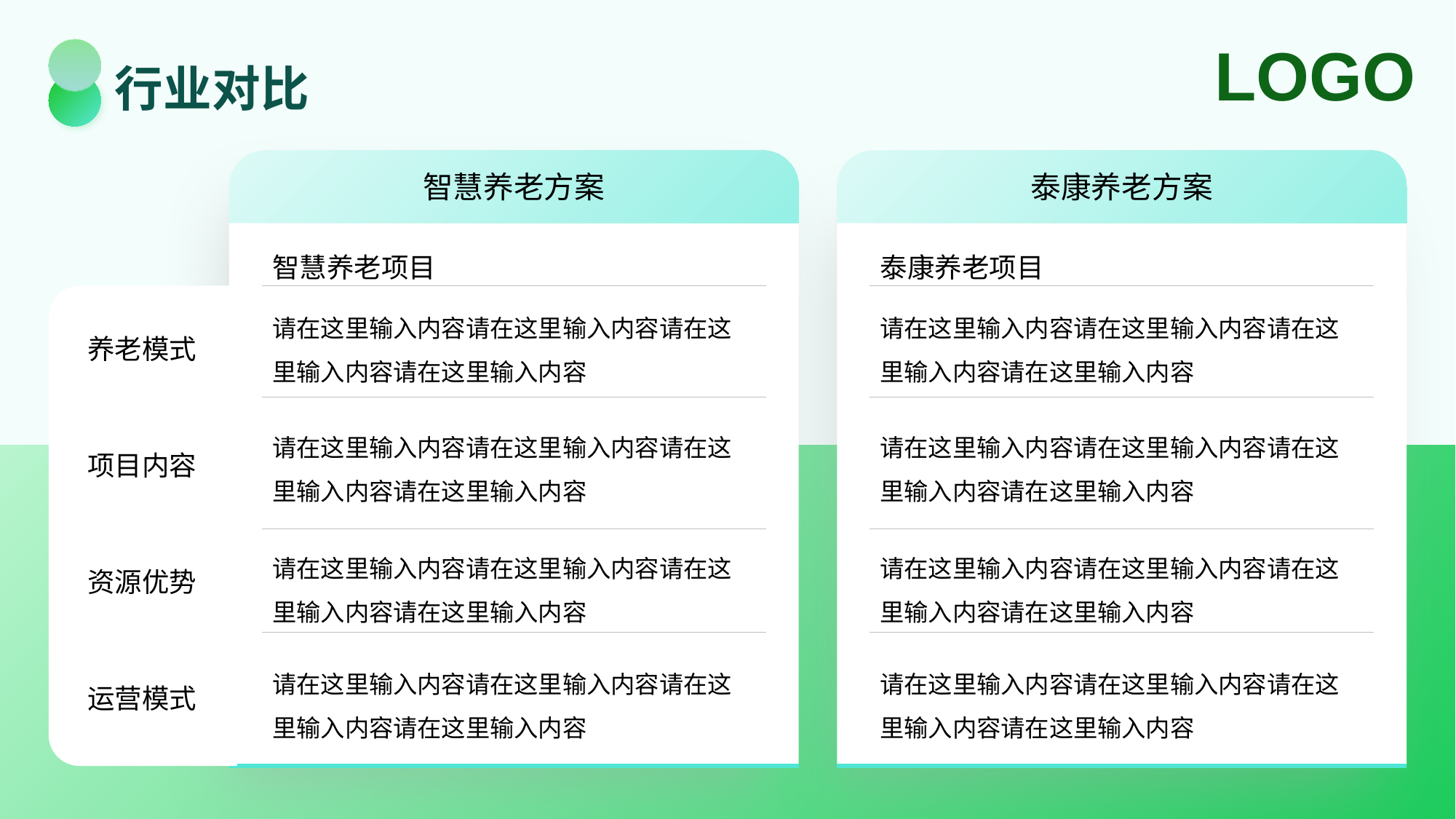

行业对比

智慧养老方案
泰康养老方案
智慧养老项目
泰康养老项目
请在这里输入内容请在这里输入内容请在这里输入内容请在这里输入内容
请在这里输入内容请在这里输入内容请在这里输入内容请在这里输入内容
养老模式
请在这里输入内容请在这里输入内容请在这里输入内容请在这里输入内容
请在这里输入内容请在这里输入内容请在这里输入内容请在这里输入内容

项目内容

请在这里输入内容请在这里输入内容请在这里输入内容请在这里输入内容
请在这里输入内容请在这里输入内容请在这里输入内容请在这里输入内容
资源优势
请在这里输入内容请在这里输入内容请在这里输入内容请在这里输入内容
请在这里输入内容请在这里输入内容请在这里输入内容请在这里输入内容
运营模式